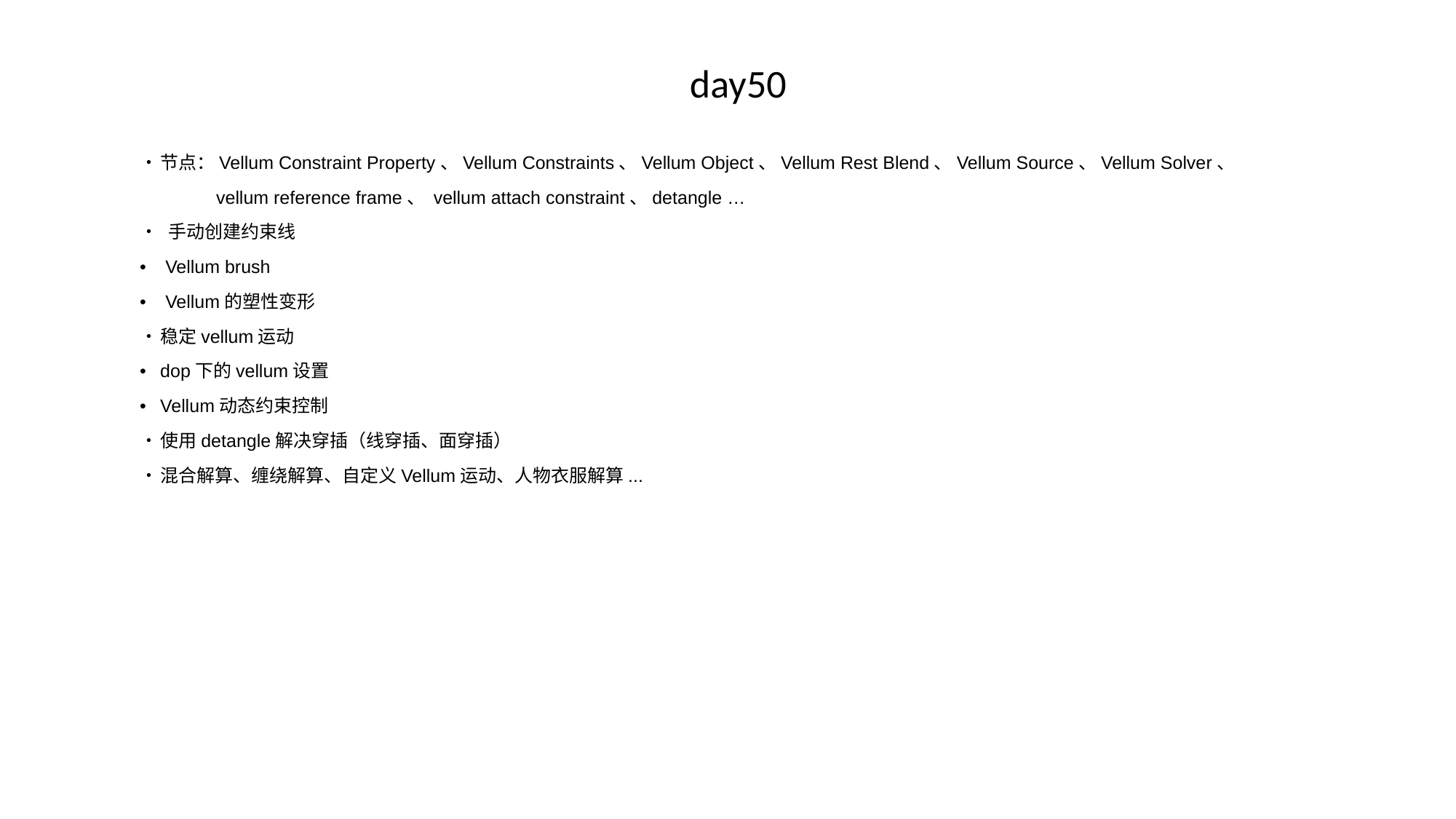

# day50
•	节点：Vellum Constraint Property、Vellum Constraints、Vellum Object、Vellum Rest Blend、Vellum Source、Vellum Solver、
               vellum reference frame、 vellum attach constraint、detangle …
•	 手动创建约束线
•	 Vellum brush
•	 Vellum的塑性变形
•	稳定vellum运动
•	dop下的vellum设置
•	Vellum动态约束控制
•	使用detangle解决穿插（线穿插、面穿插）
•	混合解算、缠绕解算、自定义Vellum运动、人物衣服解算...